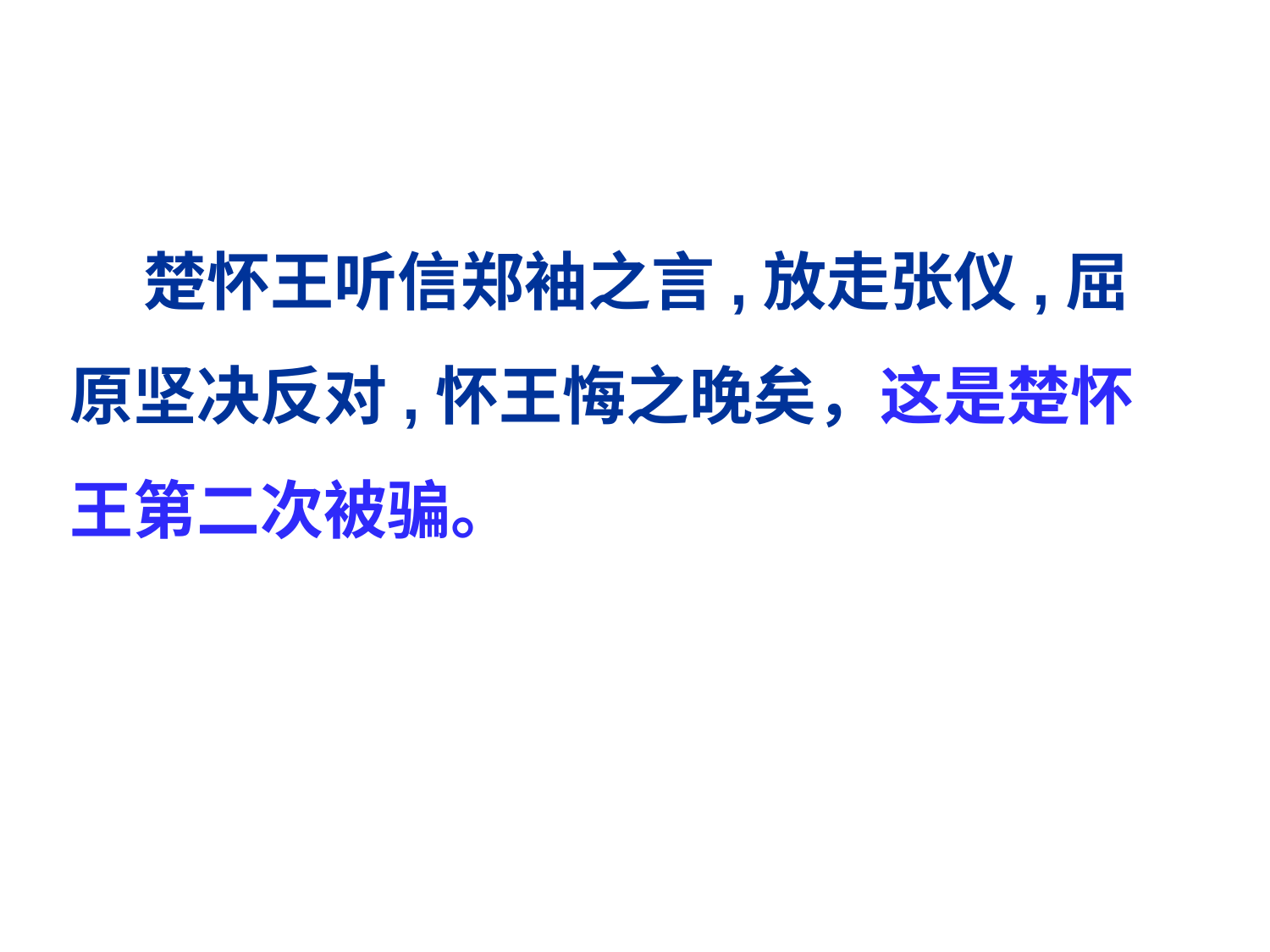

楚怀王听信郑袖之言,放走张仪,屈原坚决反对,怀王悔之晚矣，这是楚怀王第二次被骗。